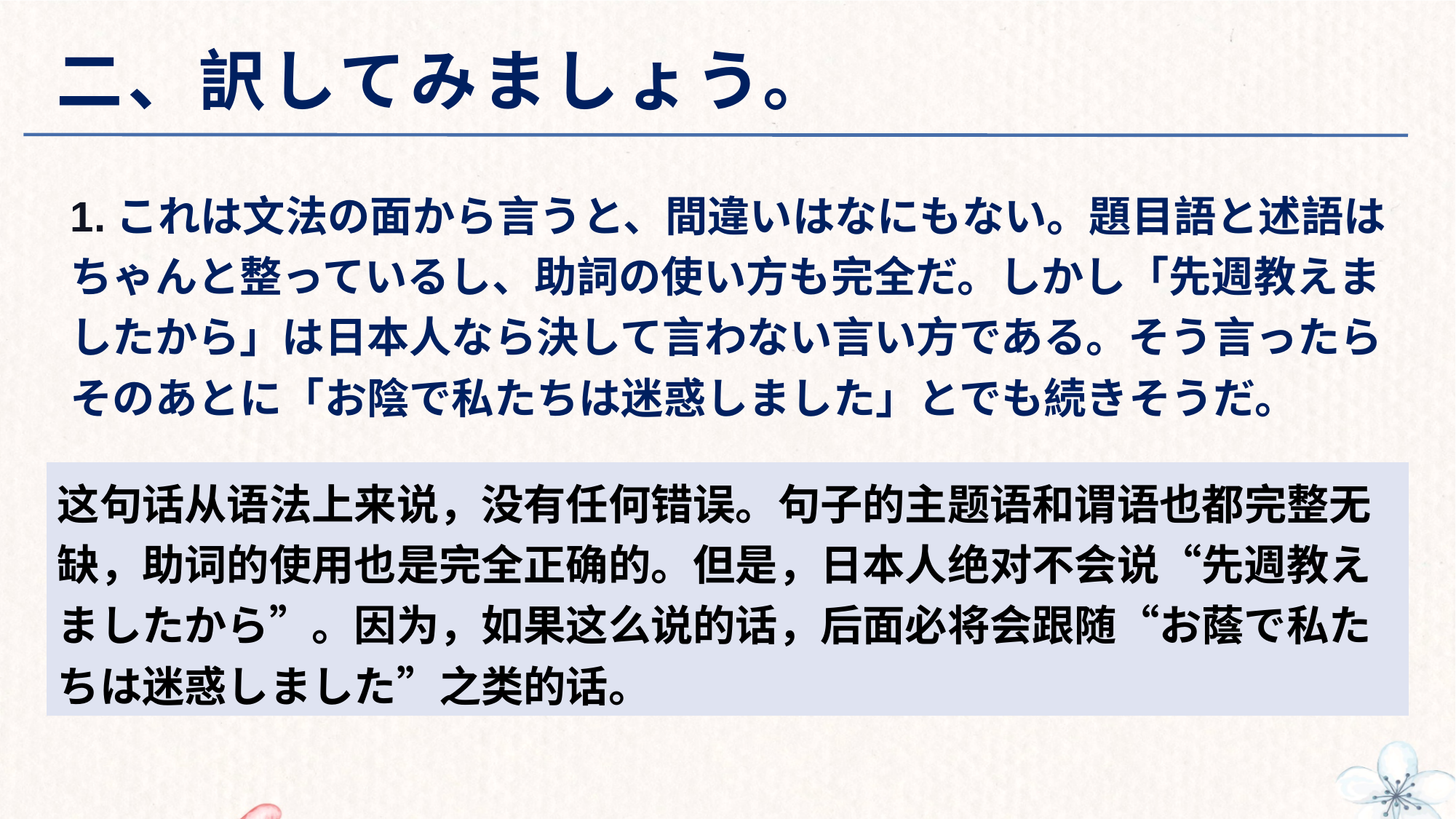

# 二、訳してみましょう。
1.これは文法の面から言うと、間違いはなにもない。題目語と述語はちゃんと整っているし、助詞の使い方も完全だ。しかし「先週教えましたから」は日本人なら決して言わない言い方である。そう言ったらそのあとに「お陰で私たちは迷惑しました」とでも続きそうだ。
这句话从语法上来说，没有任何错误。句子的主题语和谓语也都完整无缺，助词的使用也是完全正确的。但是，日本人绝对不会说“先週教えましたから”。因为，如果这么说的话，后面必将会跟随“お蔭で私たちは迷惑しました”之类的话。